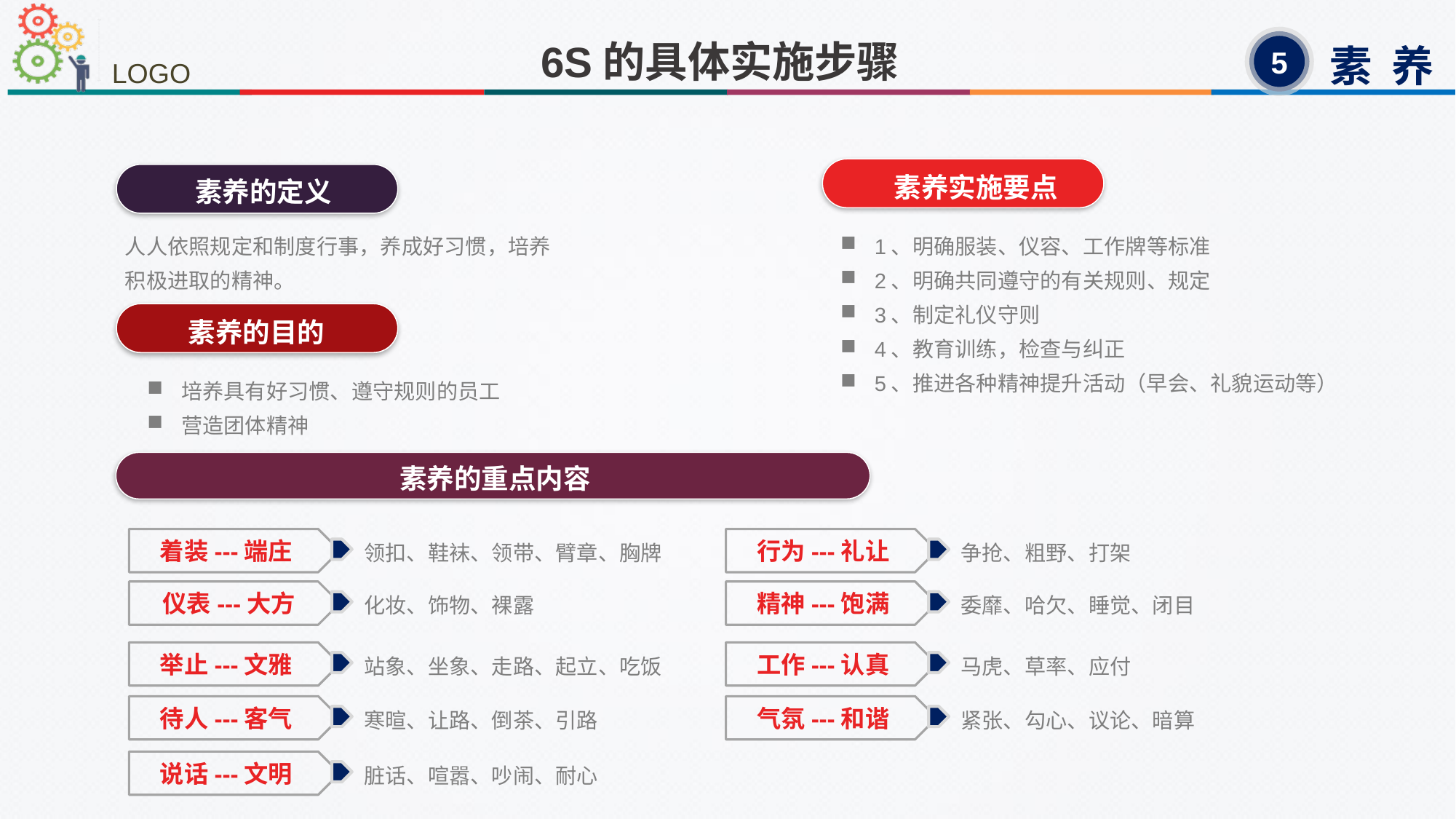

6S的具体实施步骤
素  养
5
素养实施要点

素养的定义
人人依照规定和制度行事，养成好习惯，培养积极进取的精神。
1、明确服装、仪容、工作牌等标准
2、明确共同遵守的有关规则、规定
3、制定礼仪守则
4、教育训练，检查与纠正
5、推进各种精神提升活动（早会、礼貌运动等）
素养的目的

培养具有好习惯、遵守规则的员工
营造团体精神
素养的重点内容

领扣、鞋袜、领带、臂章、胸牌
争抢、粗野、打架
着装---端庄

行为---礼让

化妆、饰物、裸露
委靡、哈欠、睡觉、闭目
仪表---大方

精神---饱满

站象、坐象、走路、起立、吃饭
马虎、草率、应付
举止---文雅

工作---认真

寒暄、让路、倒茶、引路
紧张、勾心、议论、暗算
待人---客气

气氛---和谐

脏话、喧嚣、吵闹、耐心
说话---文明